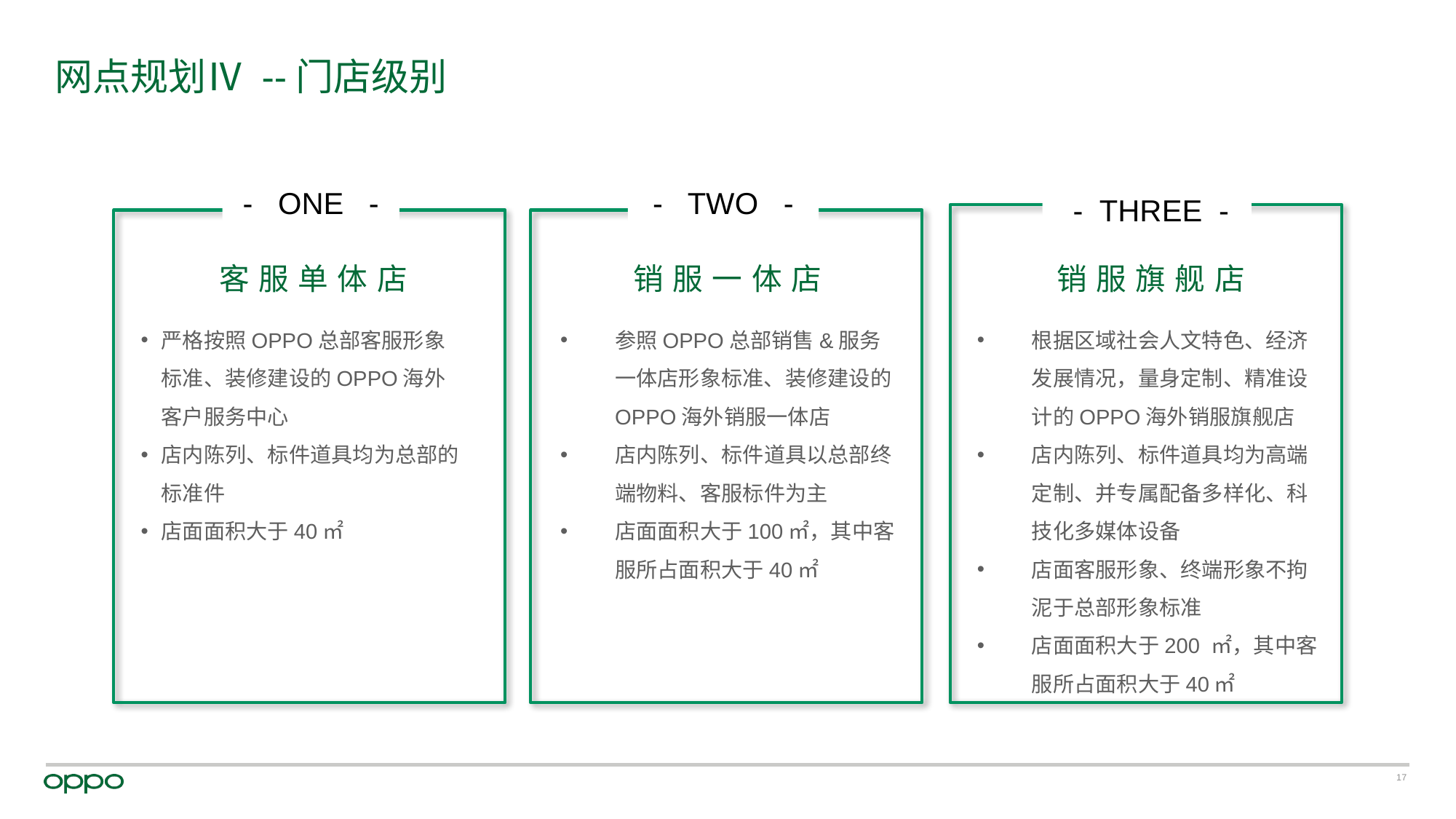

网点规划Ⅳ --门店级别
-   ONE   -
-   TWO   -
 -  THREE  -

销服一体店
销服旗舰店
客服单体店
严格按照OPPO总部客服形象标准、装修建设的OPPO海外客户服务中心
店内陈列、标件道具均为总部的标准件
店面面积大于40㎡
根据区域社会人文特色、经济发展情况，量身定制、精准设计的OPPO海外销服旗舰店
店内陈列、标件道具均为高端定制、并专属配备多样化、科技化多媒体设备
店面客服形象、终端形象不拘泥于总部形象标准
店面面积大于200 ㎡，其中客服所占面积大于40㎡
参照OPPO总部销售&服务一体店形象标准、装修建设的OPPO海外销服一体店
店内陈列、标件道具以总部终端物料、客服标件为主
店面面积大于100㎡，其中客服所占面积大于40㎡